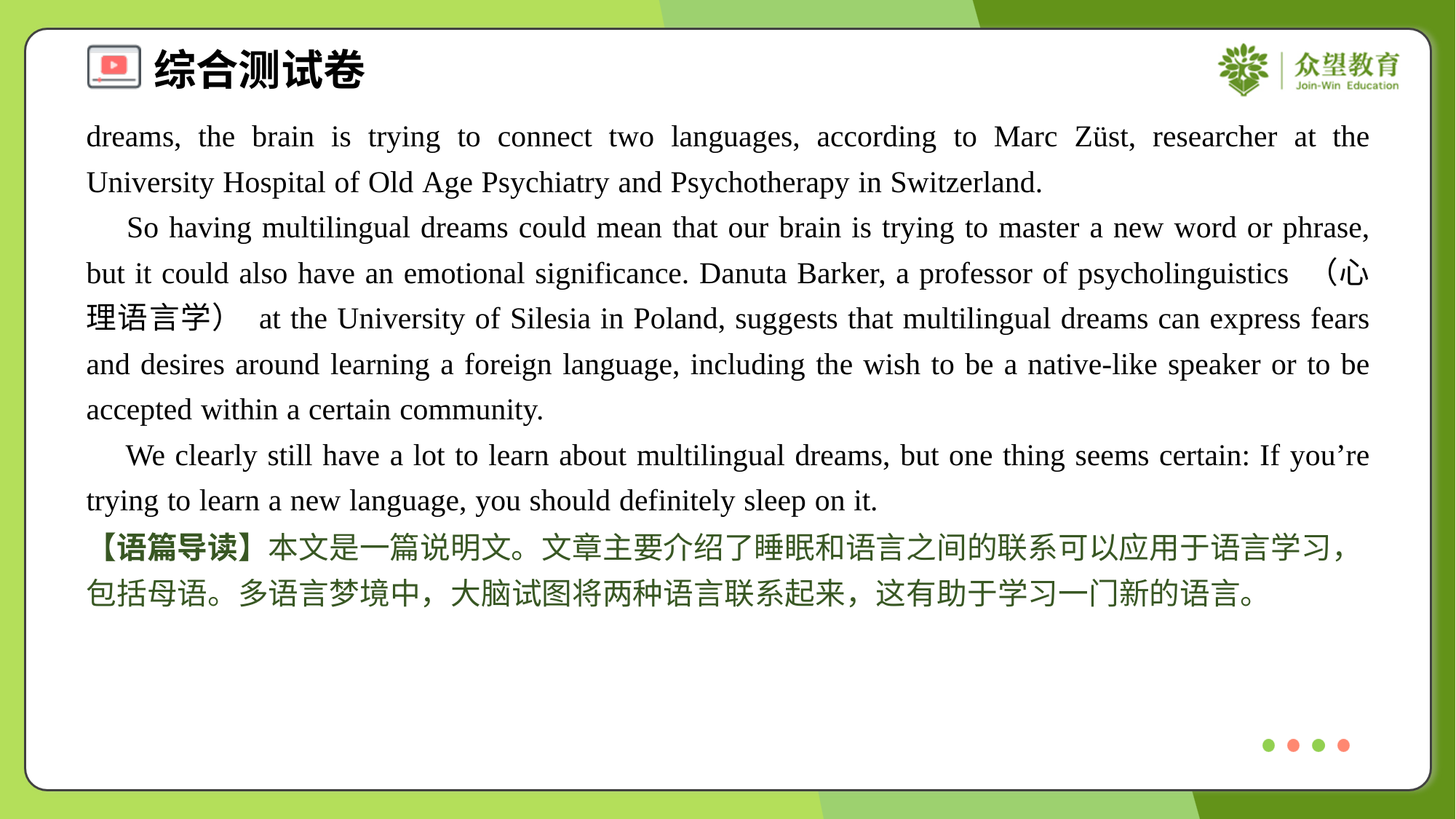

dreams, the brain is trying to connect two languages, according to Marc Züst, researcher at the University Hospital of Old Age Psychiatry and Psychotherapy in Switzerland.
    So having multilingual dreams could mean that our brain is trying to master a new word or phrase, but it could also have an emotional significance. Danuta Barker, a professor of psycholinguistics （心理语言学） at the University of Silesia in Poland, suggests that multilingual dreams can express fears and desires around learning a foreign language, including the wish to be a native-like speaker or to be accepted within a certain community.
    We clearly still have a lot to learn about multilingual dreams, but one thing seems certain: If you’re trying to learn a new language, you should definitely sleep on it.
【语篇导读】本文是一篇说明文。文章主要介绍了睡眠和语言之间的联系可以应用于语言学习，包括母语。多语言梦境中，大脑试图将两种语言联系起来，这有助于学习一门新的语言。